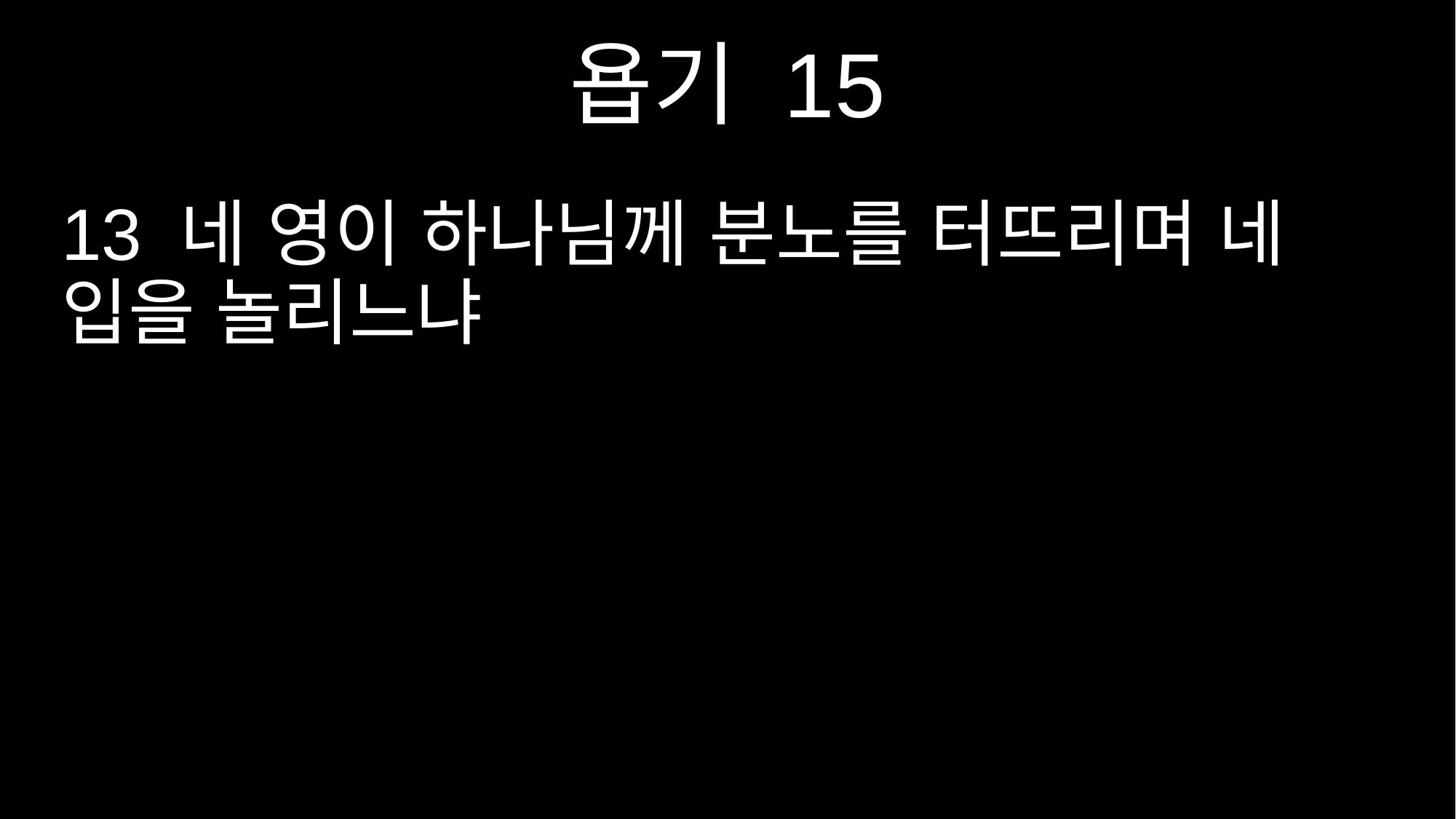

욥기 15
13 네 영이 하나님께 분노를 터뜨리며 네 입을 놀리느냐